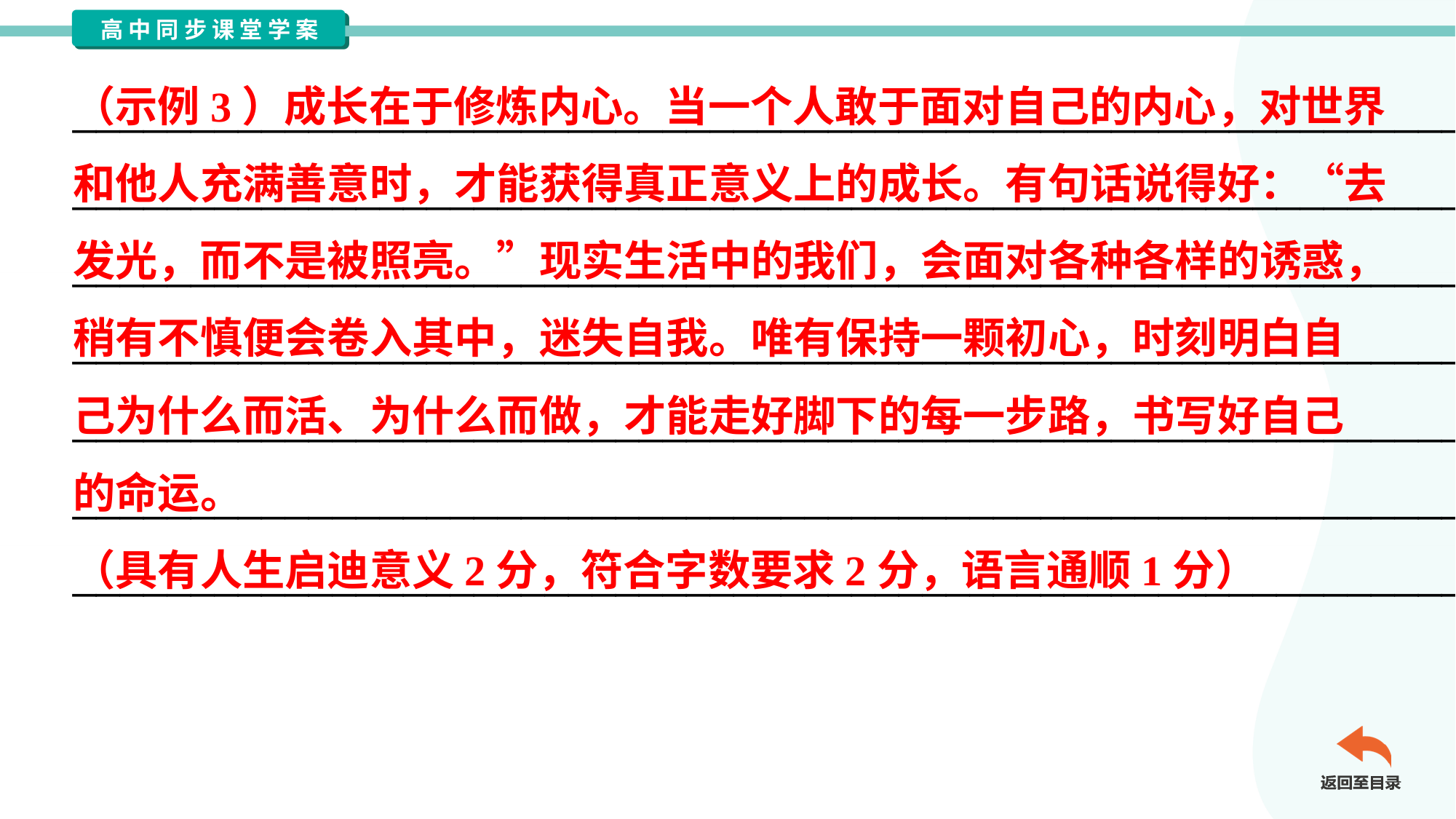

（示例3）成长在于修炼内心。当一个人敢于面对自己的内心，对世界
和他人充满善意时，才能获得真正意义上的成长。有句话说得好：“去
发光，而不是被照亮。”现实生活中的我们，会面对各种各样的诱惑，
稍有不慎便会卷入其中，迷失自我。唯有保持一颗初心，时刻明白自
己为什么而活、为什么而做，才能走好脚下的每一步路，书写好自己
的命运。
（具有人生启迪意义2分，符合字数要求2分，语言通顺1分）
_____________________________________________________________
_____________________________________________________________
_____________________________________________________________
_____________________________________________________________
_____________________________________________________________
_____________________________________________________________
_____________________________________________________________